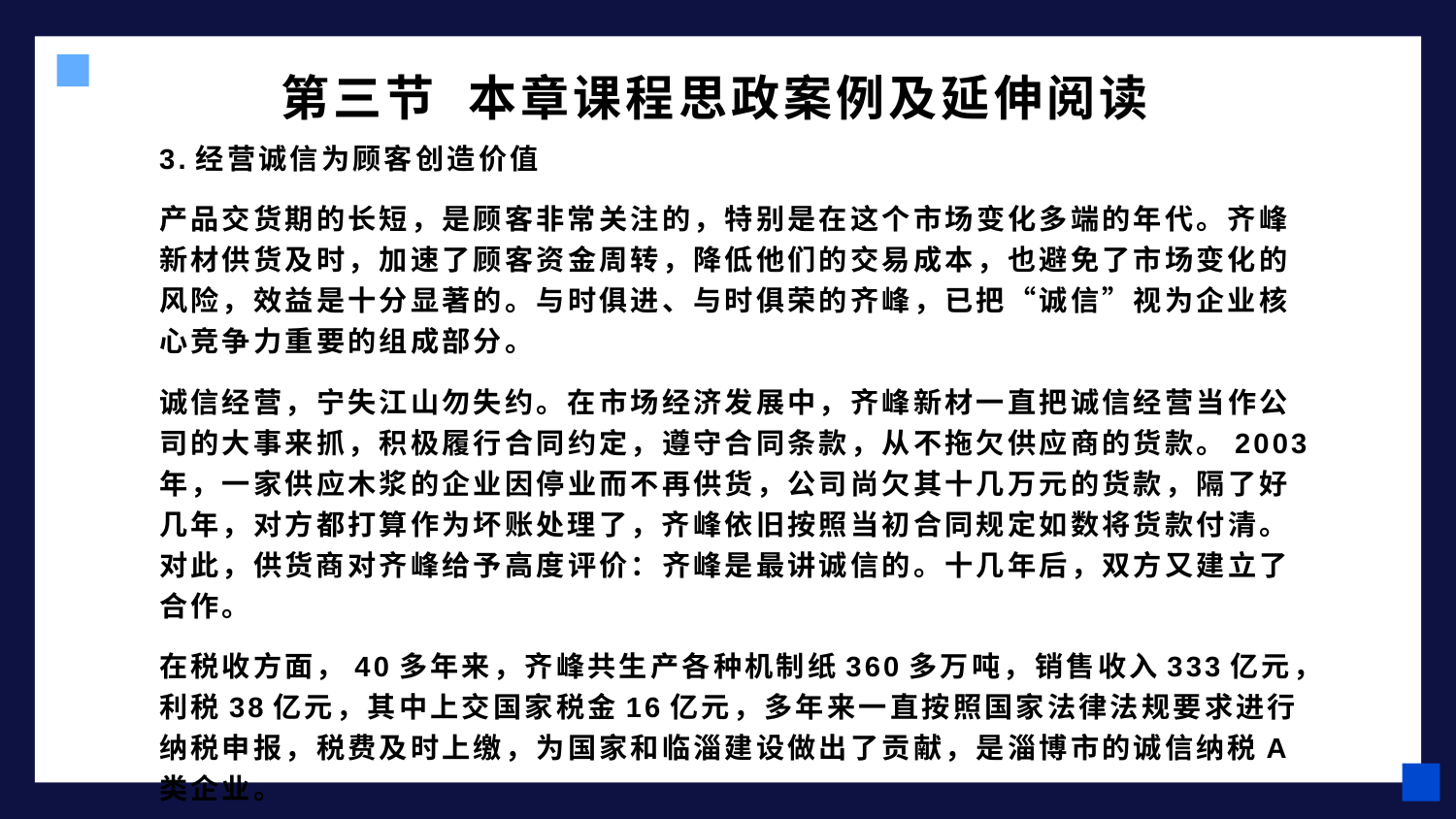

# 第三节  本章课程思政案例及延伸阅读
3.经营诚信为顾客创造价值
产品交货期的长短，是顾客非常关注的，特别是在这个市场变化多端的年代。齐峰新材供货及时，加速了顾客资金周转，降低他们的交易成本，也避免了市场变化的风险，效益是十分显著的。与时俱进、与时俱荣的齐峰，已把“诚信”视为企业核心竞争力重要的组成部分。
诚信经营，宁失江山勿失约。在市场经济发展中，齐峰新材一直把诚信经营当作公司的大事来抓，积极履行合同约定，遵守合同条款，从不拖欠供应商的货款。2003年，一家供应木浆的企业因停业而不再供货，公司尚欠其十几万元的货款，隔了好几年，对方都打算作为坏账处理了，齐峰依旧按照当初合同规定如数将货款付清。对此，供货商对齐峰给予高度评价：齐峰是最讲诚信的。十几年后，双方又建立了合作。
在税收方面，40多年来，齐峰共生产各种机制纸360多万吨，销售收入333亿元，利税38亿元，其中上交国家税金16亿元，多年来一直按照国家法律法规要求进行纳税申报，税费及时上缴，为国家和临淄建设做出了贡献，是淄博市的诚信纳税A类企业。